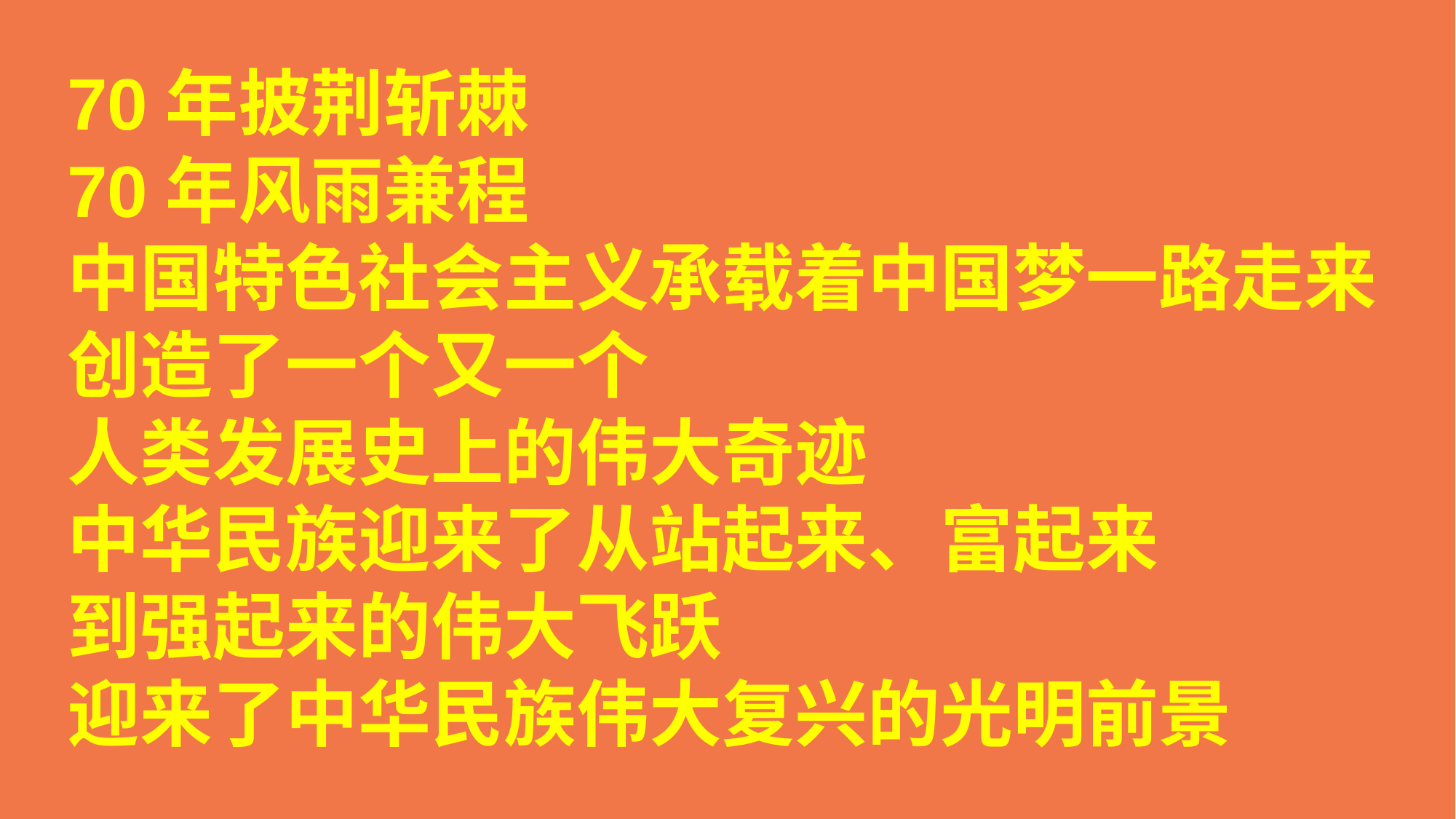

70年披荆斩棘
70年风雨兼程
中国特色社会主义承载着中国梦一路走来
创造了一个又一个
人类发展史上的伟大奇迹
中华民族迎来了从站起来、富起来
到强起来的伟大飞跃
迎来了中华民族伟大复兴的光明前景